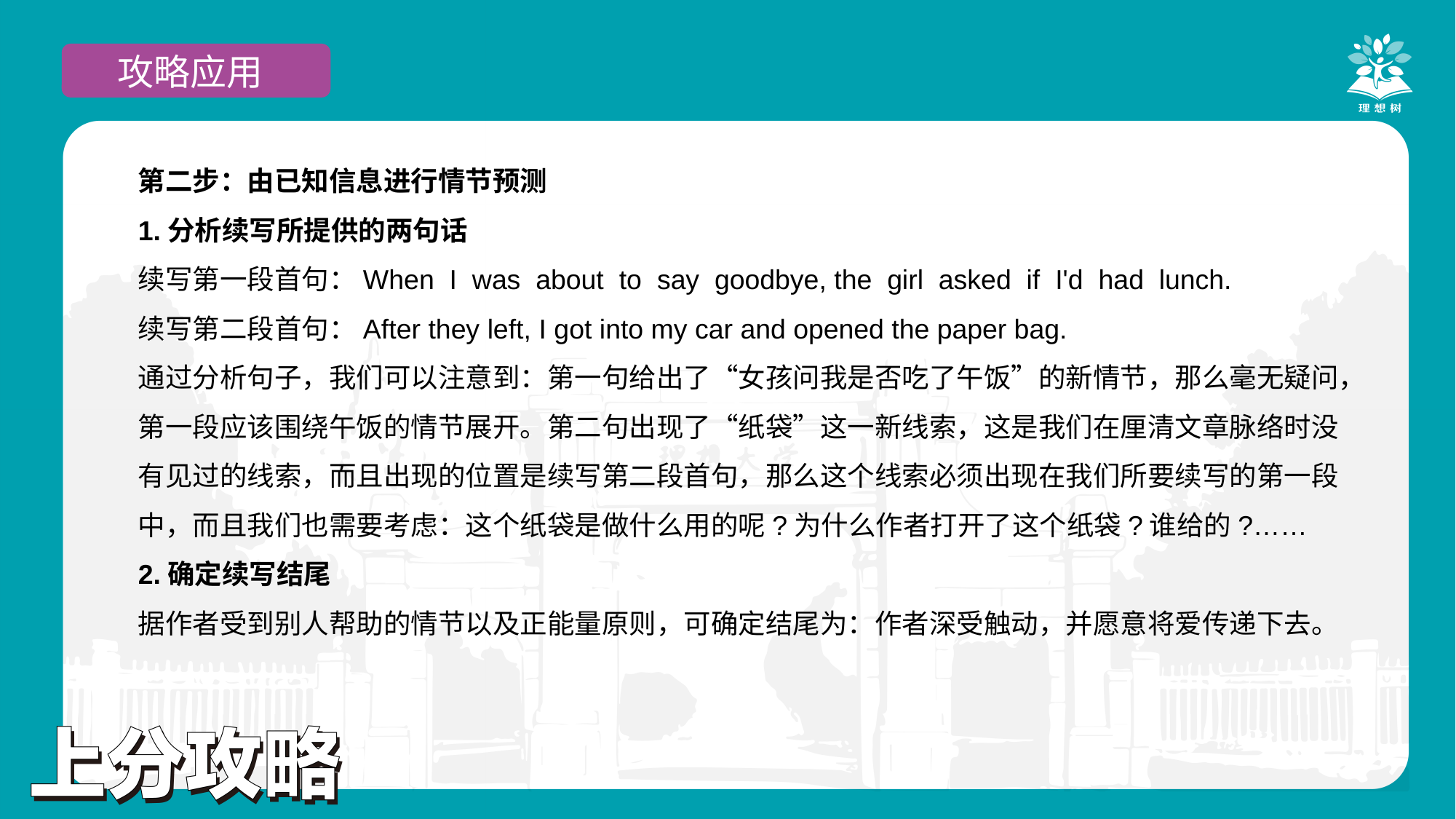

攻略应用
第二步：由已知信息进行情节预测
1.分析续写所提供的两句话
续写第一段首句：When  I  was  about  to  say  goodbye, the  girl  asked  if  I'd  had  lunch.
续写第二段首句：After they left, I got into my car and opened the paper bag.
通过分析句子，我们可以注意到：第一句给出了“女孩问我是否吃了午饭”的新情节，那么毫无疑问，第一段应该围绕午饭的情节展开。第二句出现了“纸袋”这一新线索，这是我们在厘清文章脉络时没有见过的线索，而且出现的位置是续写第二段首句，那么这个线索必须出现在我们所要续写的第一段中，而且我们也需要考虑：这个纸袋是做什么用的呢?为什么作者打开了这个纸袋?谁给的?……
2.确定续写结尾
据作者受到别人帮助的情节以及正能量原则，可确定结尾为：作者深受触动，并愿意将爱传递下去。